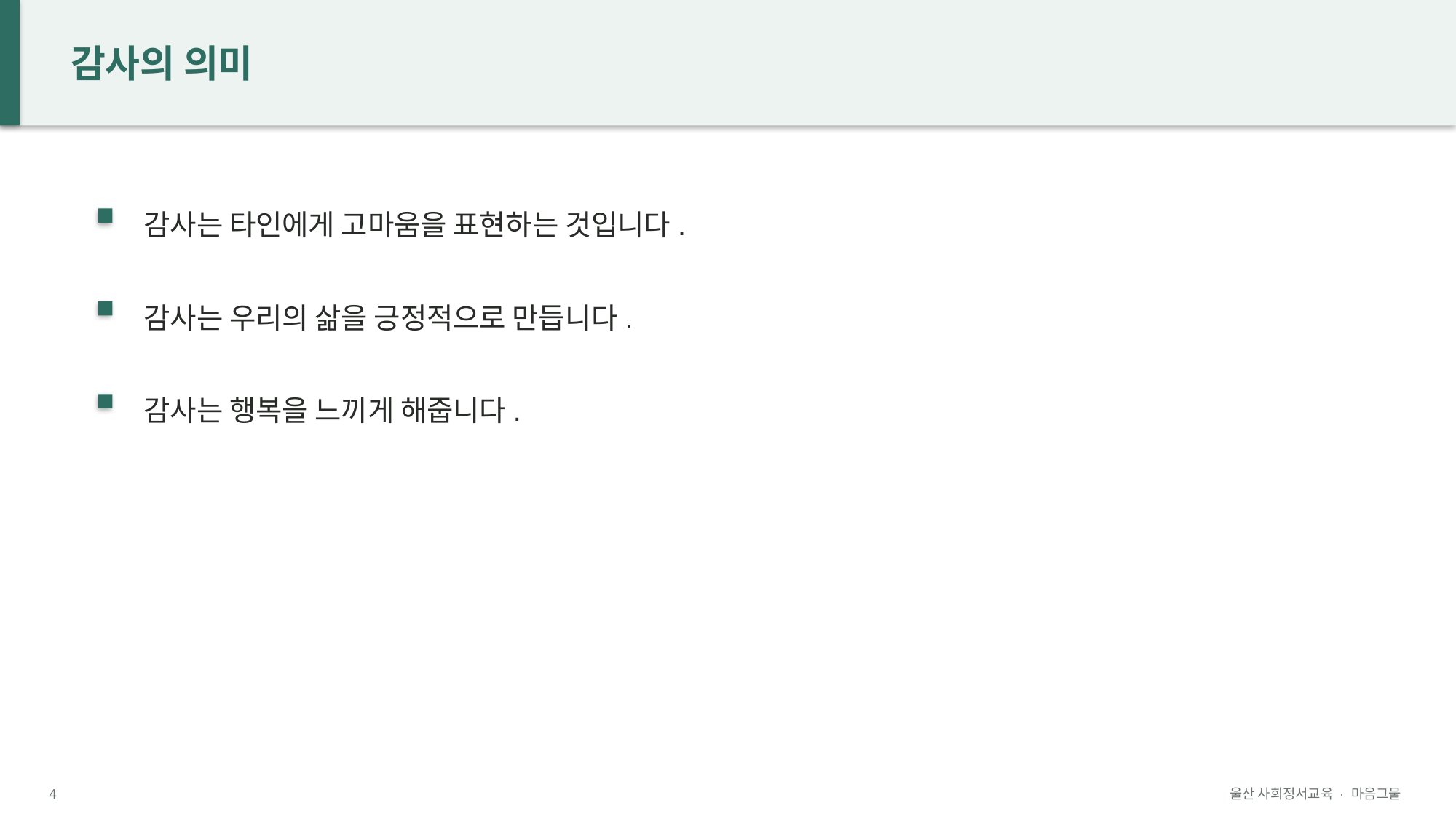

감사의 의미
감사는 타인에게 고마움을 표현하는 것입니다.

감사는 우리의 삶을 긍정적으로 만듭니다.

감사는 행복을 느끼게 해줍니다.

4
울산 사회정서교육 · 마음그물